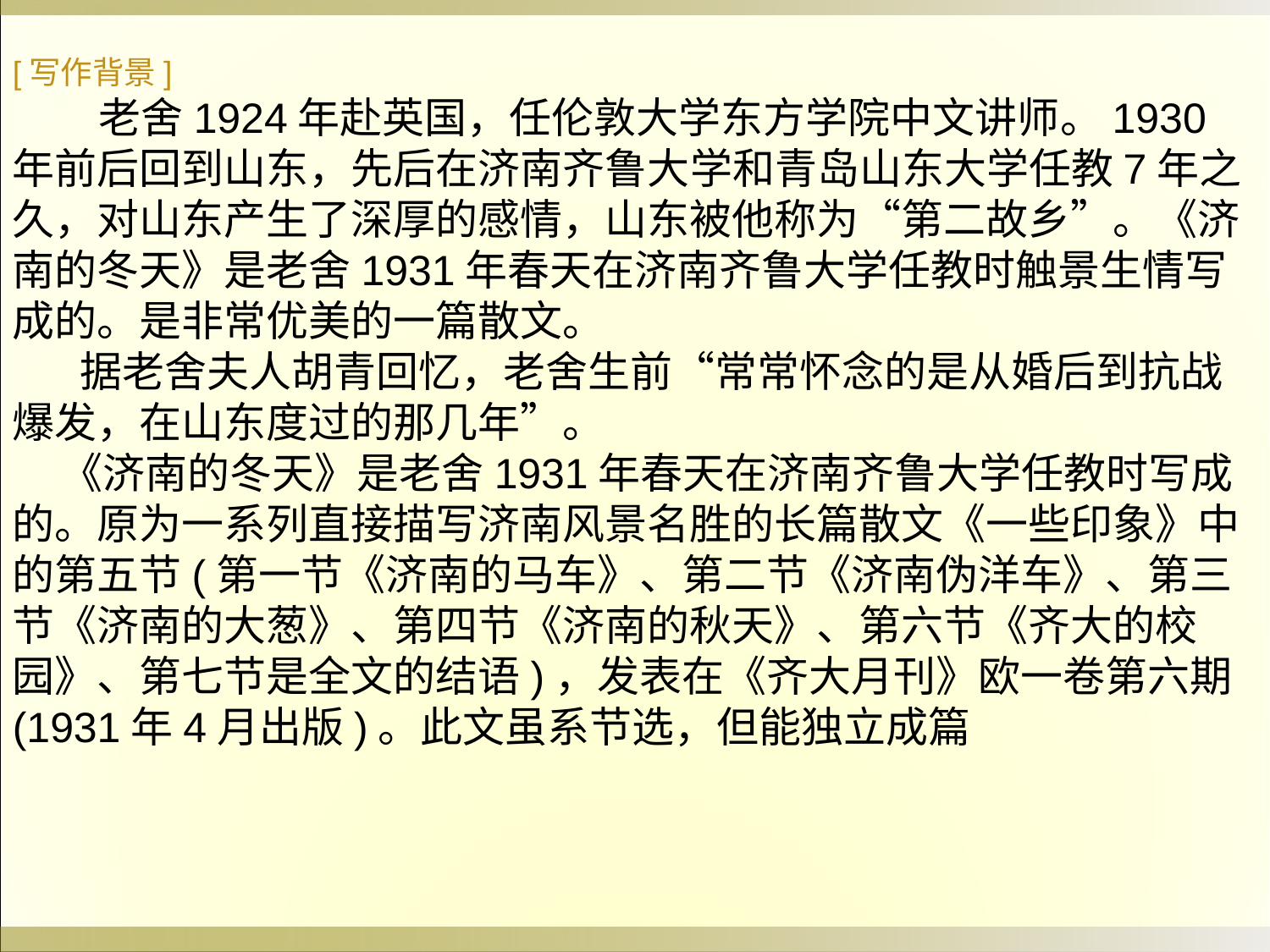

[写作背景]
        老舍1924年赴英国，任伦敦大学东方学院中文讲师。1930年前后回到山东，先后在济南齐鲁大学和青岛山东大学任教7年之久，对山东产生了深厚的感情，山东被他称为“第二故乡”。《济南的冬天》是老舍1931年春天在济南齐鲁大学任教时触景生情写成的。是非常优美的一篇散文。
      据老舍夫人胡青回忆，老舍生前“常常怀念的是从婚后到抗战爆发，在山东度过的那几年”。
    《济南的冬天》是老舍1931年春天在济南齐鲁大学任教时写成的。原为一系列直接描写济南风景名胜的长篇散文《一些印象》中的第五节(第一节《济南的马车》、第二节《济南伪洋车》、第三节《济南的大葱》、第四节《济南的秋天》、第六节《齐大的校园》、第七节是全文的结语)，发表在《齐大月刊》欧一卷第六期(1931年4月出版)。此文虽系节选，但能独立成篇